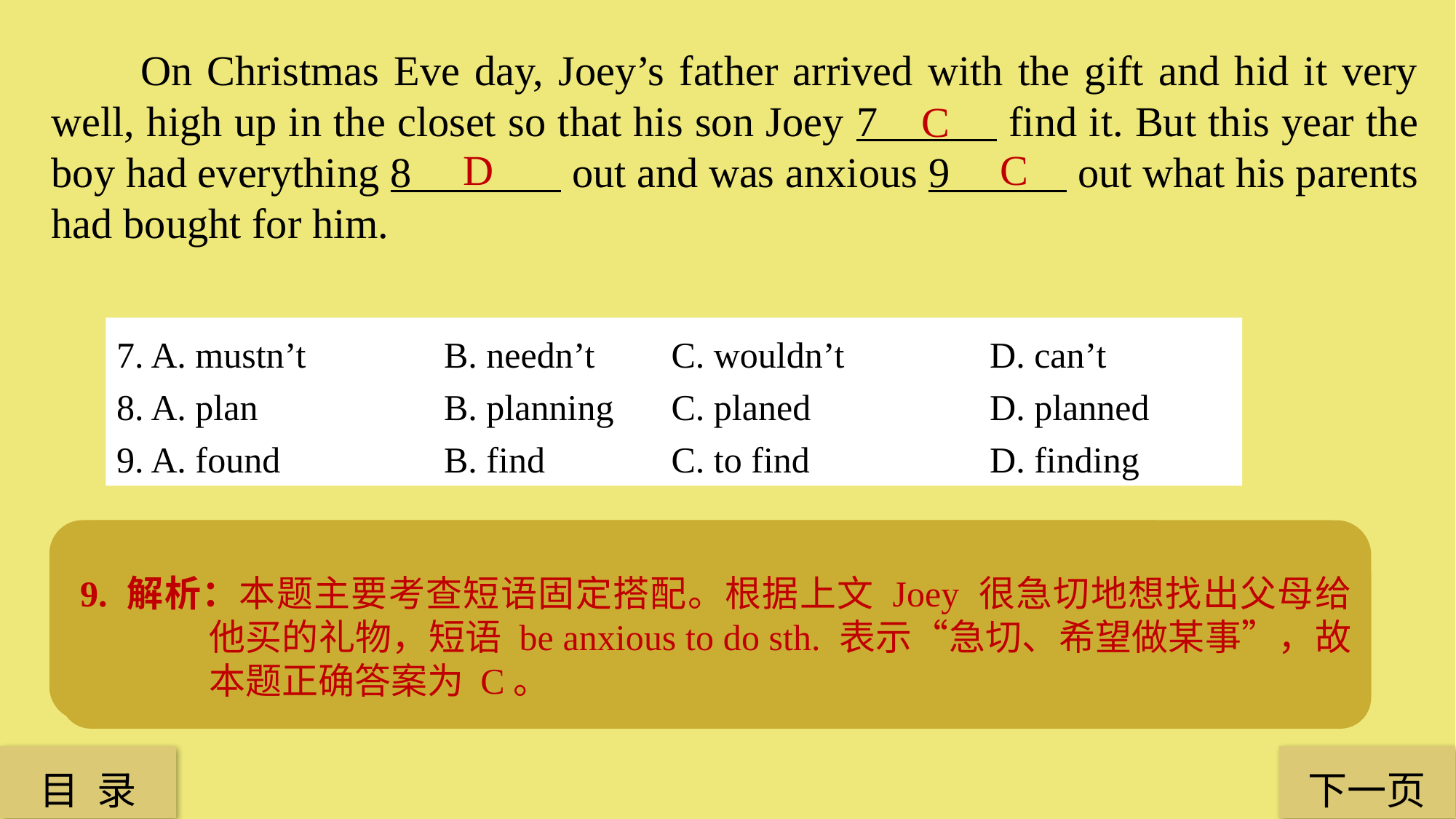

On Christmas Eve day, Joey’s father arrived with the gift and hid it very well, high up in the closet so that his son Joey 7           find it. But this year the boy had everything 8               out and was anxious 9            out what his parents had bought for him.
C
C
D
7. A. mustn’t 		B. needn’t 	 C. wouldn’t 		D. can’t
8. A. plan 		B. planning 	 C. planed 		D. planned
9. A. found 	 	B. find	 	 C. to find 	 	D. finding
7. 解析：本题主要考查联系上下文和词义辨析。根据上文“Joey’s father arrived with the gift and hid it very well, high up in the closet so that his son Joey…”（Joey 的爸爸把礼物藏到柜子上面以至于 Joey 无法找到），可以得出本题答案为 C，而 D 项的时态有误。
8. 解析：本题主要考查动词非谓语结构 had sth. done。联系上下文得出 Joey 今年计划好一切，everything 与 plan 之间是被动关系，故用过去分词 planned，故本题正确答案为 D。
9. 解析：本题主要考查短语固定搭配。根据上文 Joey 很急切地想找出父母给他买的礼物，短语 be anxious to do sth. 表示“急切、希望做某事”，故本题正确答案为 C。